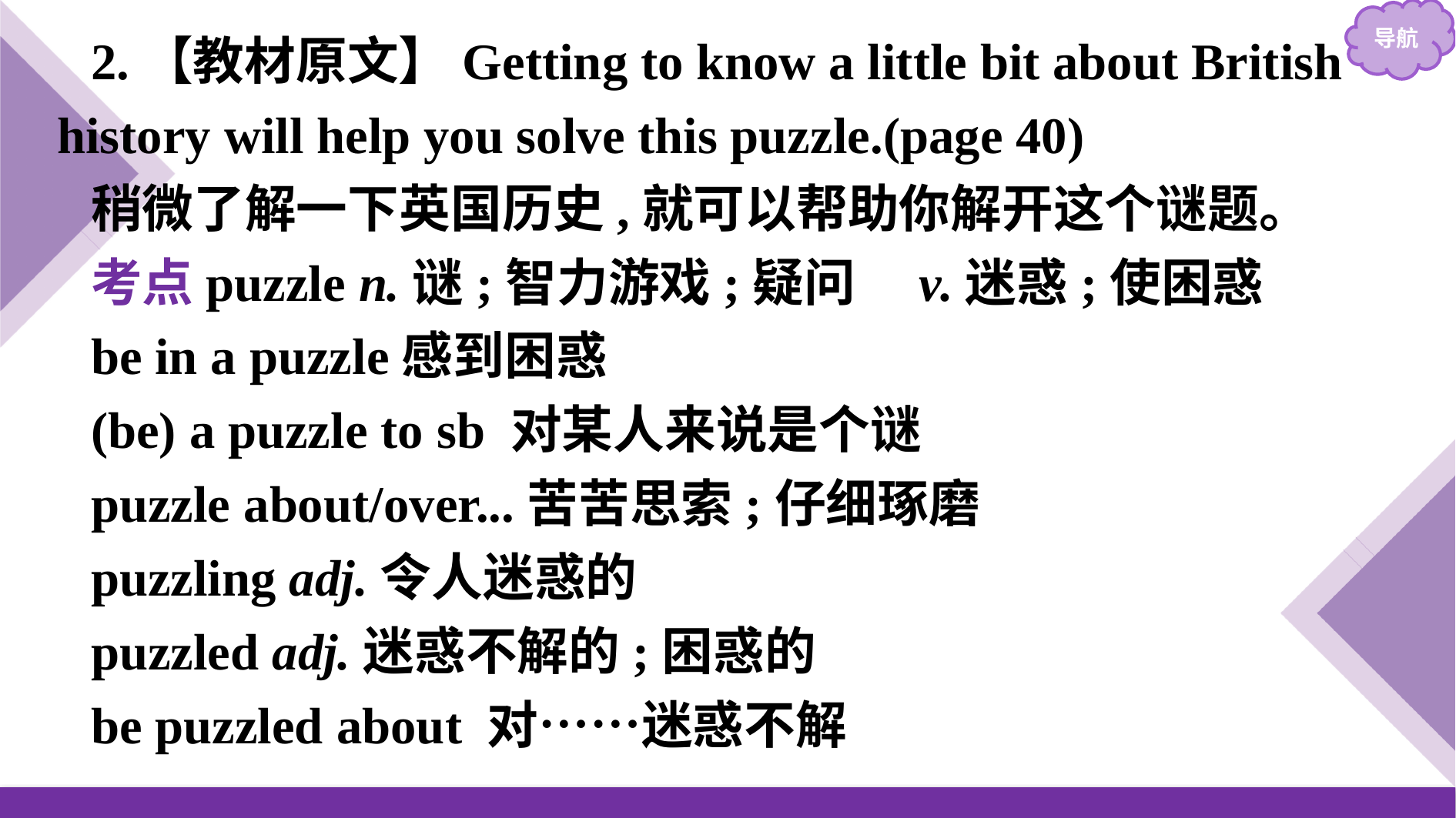

2.【教材原文】Getting to know a little bit about British history will help you solve this puzzle.(page 40)
稍微了解一下英国历史,就可以帮助你解开这个谜题。
考点puzzle n.谜;智力游戏;疑问　v.迷惑;使困惑
be in a puzzle感到困惑
(be) a puzzle to sb 对某人来说是个谜
puzzle about/over...苦苦思索;仔细琢磨
puzzling adj.令人迷惑的
puzzled adj.迷惑不解的;困惑的
be puzzled about 对……迷惑不解